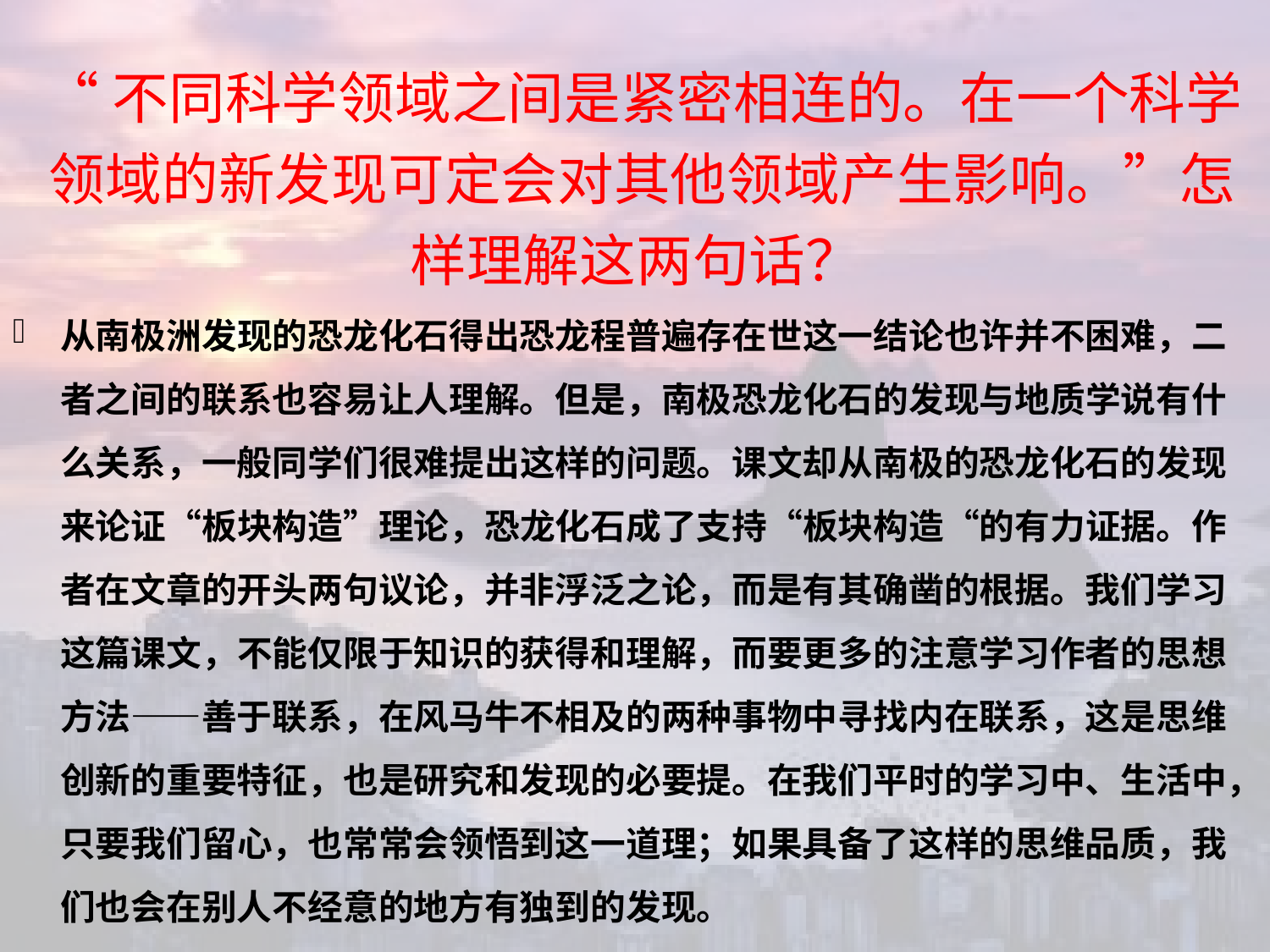

# “不同科学领域之间是紧密相连的。在一个科学领域的新发现可定会对其他领域产生影响。”怎样理解这两句话？
从南极洲发现的恐龙化石得出恐龙程普遍存在世这一结论也许并不困难，二者之间的联系也容易让人理解。但是，南极恐龙化石的发现与地质学说有什么关系，一般同学们很难提出这样的问题。课文却从南极的恐龙化石的发现来论证“板块构造”理论，恐龙化石成了支持“板块构造“的有力证据。作者在文章的开头两句议论，并非浮泛之论，而是有其确凿的根据。我们学习这篇课文，不能仅限于知识的获得和理解，而要更多的注意学习作者的思想方法——善于联系，在风马牛不相及的两种事物中寻找内在联系，这是思维创新的重要特征，也是研究和发现的必要提。在我们平时的学习中、生活中，只要我们留心，也常常会领悟到这一道理；如果具备了这样的思维品质，我们也会在别人不经意的地方有独到的发现。